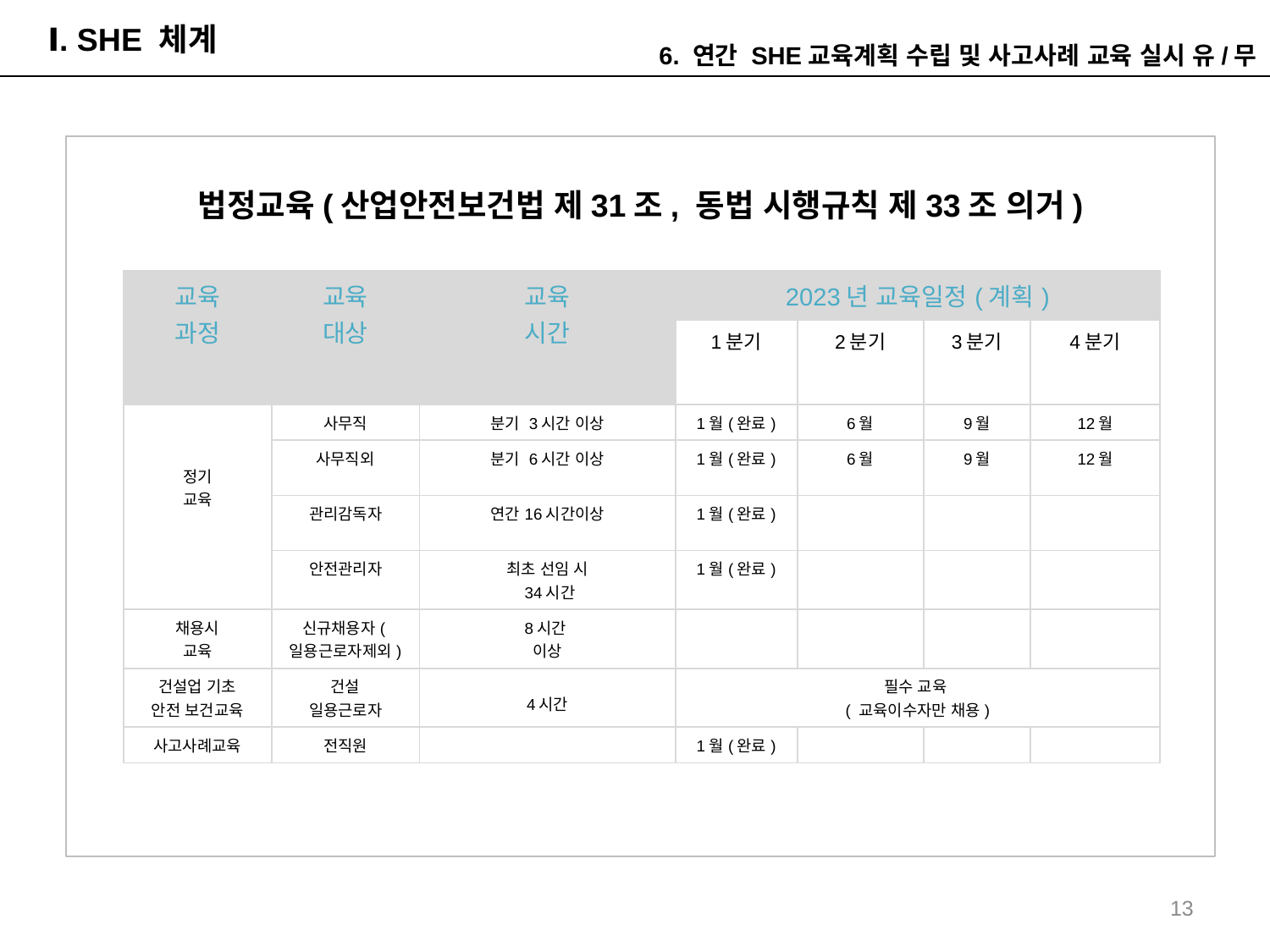

# Ⅰ. SHE 체계
6. 연간 SHE교육계획 수립 및 사고사례 교육 실시 유/무
법정교육(산업안전보건법 제31조, 동법 시행규칙 제33조 의거)

| 교육 과정 | 교육 대상 | 교육 시간 | 2023년 교육일정(계획) |  |  |  |
| --- | --- | --- | --- | --- | --- | --- |
|  |  |  | 1분기 | 2분기 | 3분기 | 4분기 |
| 정기 교육 | 사무직 | 분기 3시간 이상 | 1월(완료) | 6월 | 9월 | 12월 |
|  | 사무직외 | 분기 6시간 이상 | 1월(완료) | 6월 | 9월 | 12월 |
|  | 관리감독자 | 연간16시간이상 | 1월(완료) |  |  |  |
|  | 안전관리자 | 최초 선임 시 34시간 | 1월(완료) |  |  |  |
| 채용시 교육 | 신규채용자(일용근로자제외) | 8시간 이상 |  |  |  |  |
| 건설업 기초 안전 보건교육 | 건설 일용근로자 | 4시간 | 필수 교육 ( 교육이수자만 채용) |  |  |  |
| 사고사례교육 | 전직원 |  | 1월(완료) |  |  |  |
13